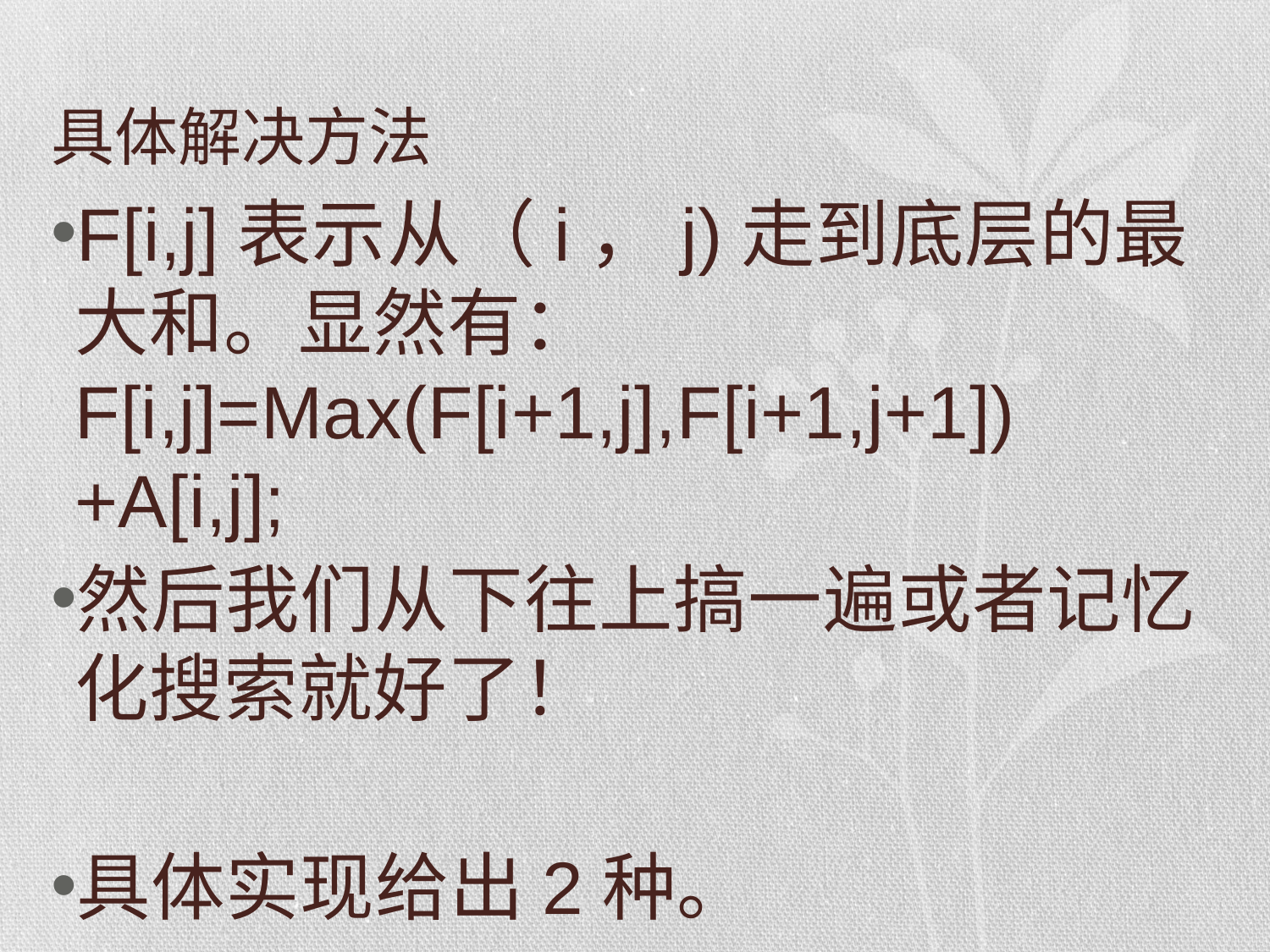

# 具体解决方法
F[i,j]表示从（i，j)走到底层的最大和。显然有：F[i,j]=Max(F[i+1,j],F[i+1,j+1])+A[i,j];
然后我们从下往上搞一遍或者记忆化搜索就好了！

具体实现给出2种。